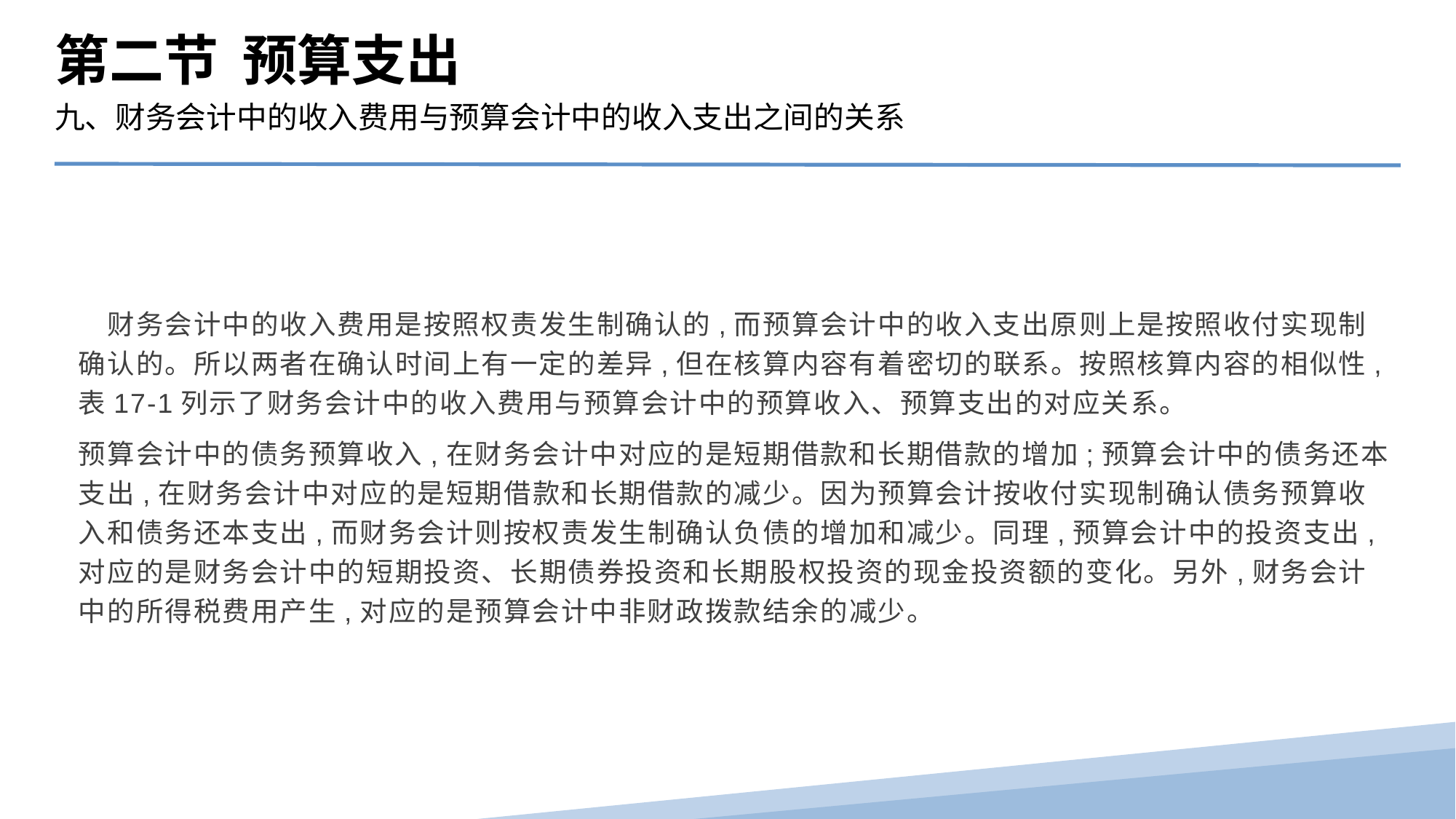

第二节  预算支出
九、财务会计中的收入费用与预算会计中的收入支出之间的关系
　财务会计中的收入费用是按照权责发生制确认的,而预算会计中的收入支出原则上是按照收付实现制确认的。所以两者在确认时间上有一定的差异,但在核算内容有着密切的联系。按照核算内容的相似性,表17-1列示了财务会计中的收入费用与预算会计中的预算收入、预算支出的对应关系。
预算会计中的债务预算收入,在财务会计中对应的是短期借款和长期借款的增加;预算会计中的债务还本支出,在财务会计中对应的是短期借款和长期借款的减少。因为预算会计按收付实现制确认债务预算收入和债务还本支出,而财务会计则按权责发生制确认负债的增加和减少。同理,预算会计中的投资支出,对应的是财务会计中的短期投资、长期债券投资和长期股权投资的现金投资额的变化。另外,财务会计中的所得税费用产生,对应的是预算会计中非财政拨款结余的减少。